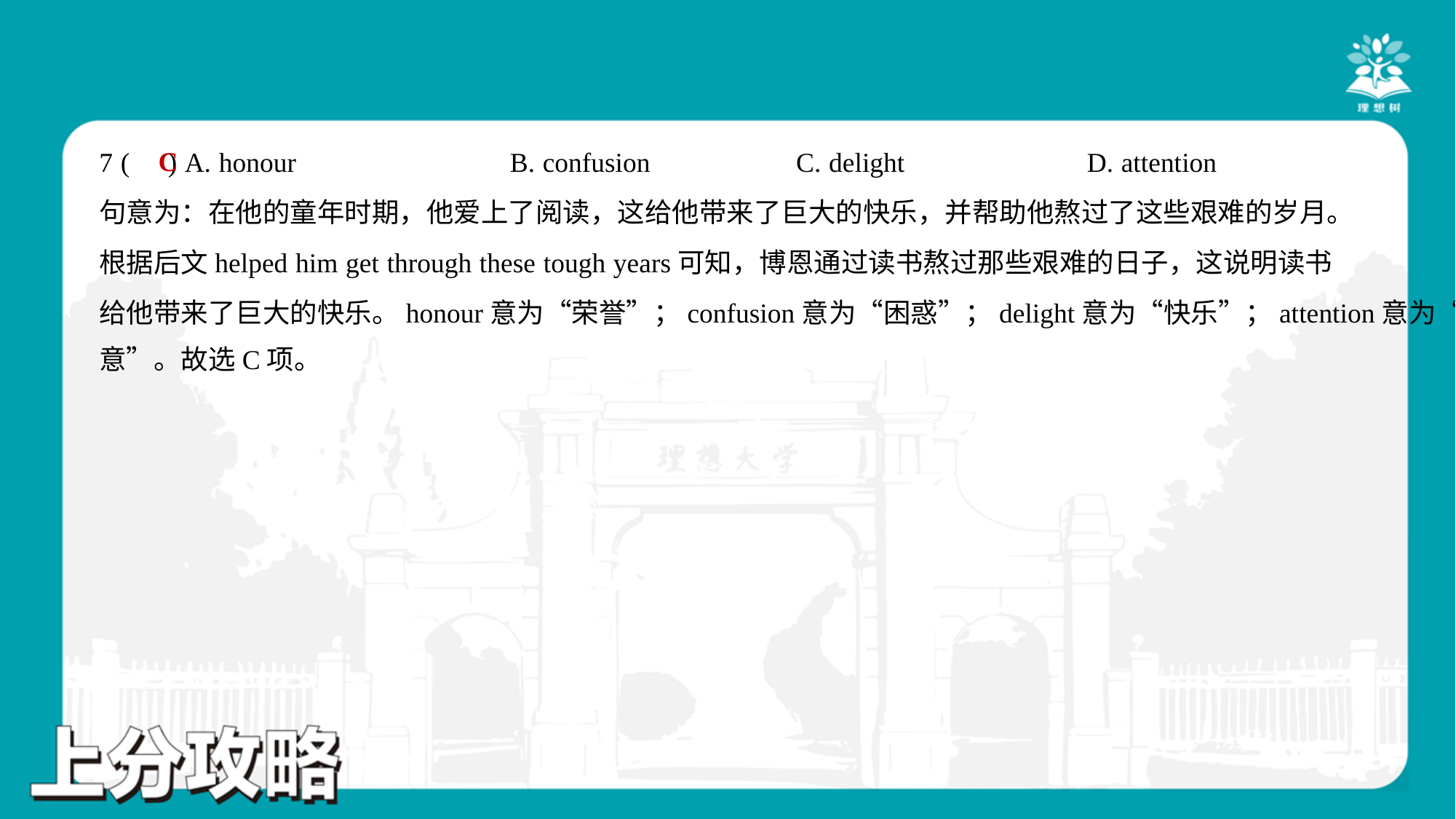

C
7 (     ) A. honour	B. confusion	C. delight	D. attention
句意为：在他的童年时期，他爱上了阅读，这给他带来了巨大的快乐，并帮助他熬过了这些艰难的岁月。
根据后文helped him get through these tough years可知，博恩通过读书熬过那些艰难的日子，这说明读书
给他带来了巨大的快乐。honour意为“荣誉”；confusion意为“困惑”；delight意为“快乐”；attention意为“注
意”。故选C项。